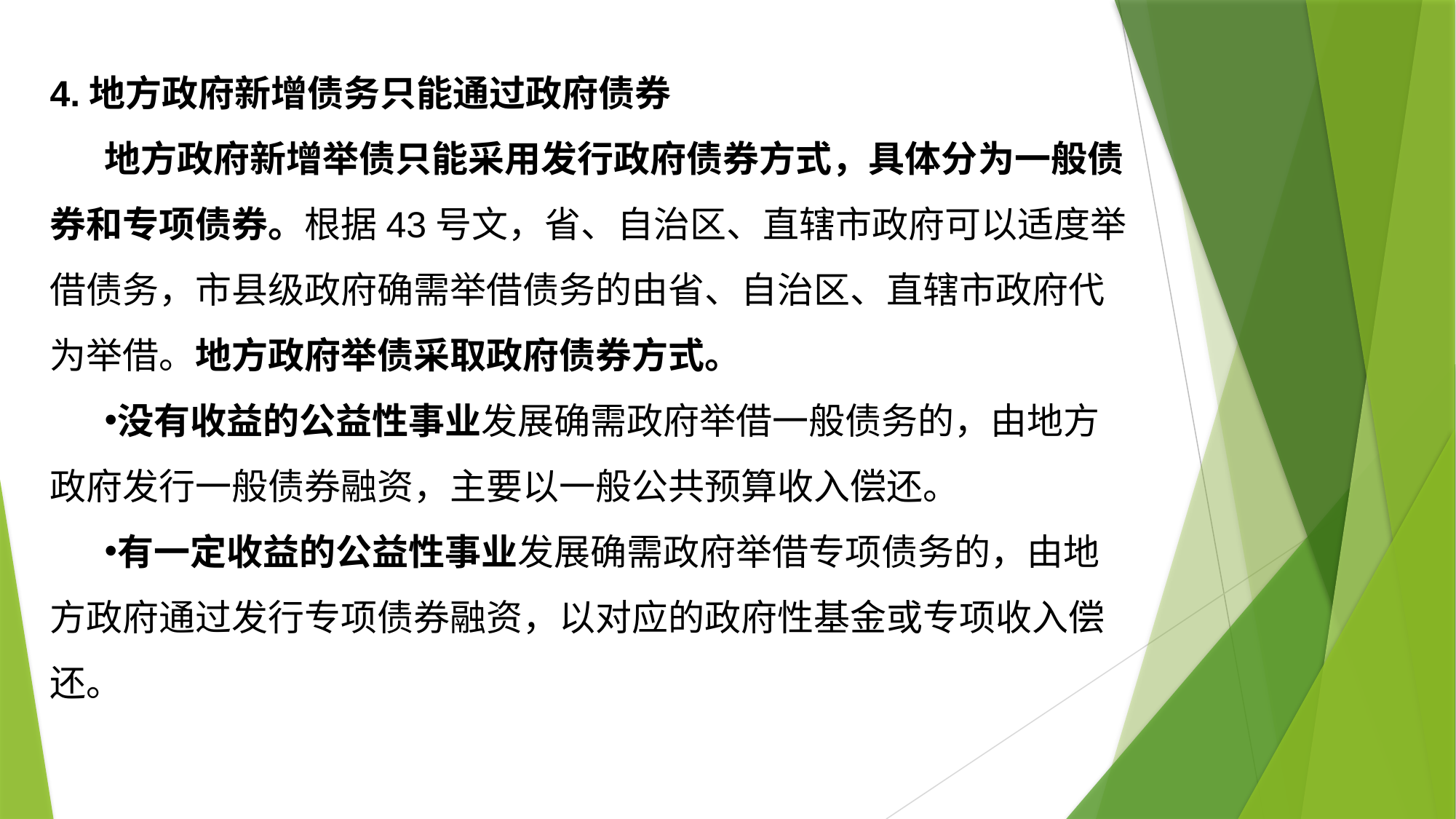

4.地方政府新增债务只能通过政府债券
地方政府新增举债只能采用发行政府债券方式，具体分为一般债券和专项债券。根据43号文，省、自治区、直辖市政府可以适度举借债务，市县级政府确需举借债务的由省、自治区、直辖市政府代为举借。地方政府举债采取政府债券方式。
没有收益的公益性事业发展确需政府举借一般债务的，由地方政府发行一般债券融资，主要以一般公共预算收入偿还。
有一定收益的公益性事业发展确需政府举借专项债务的，由地方政府通过发行专项债券融资，以对应的政府性基金或专项收入偿还。